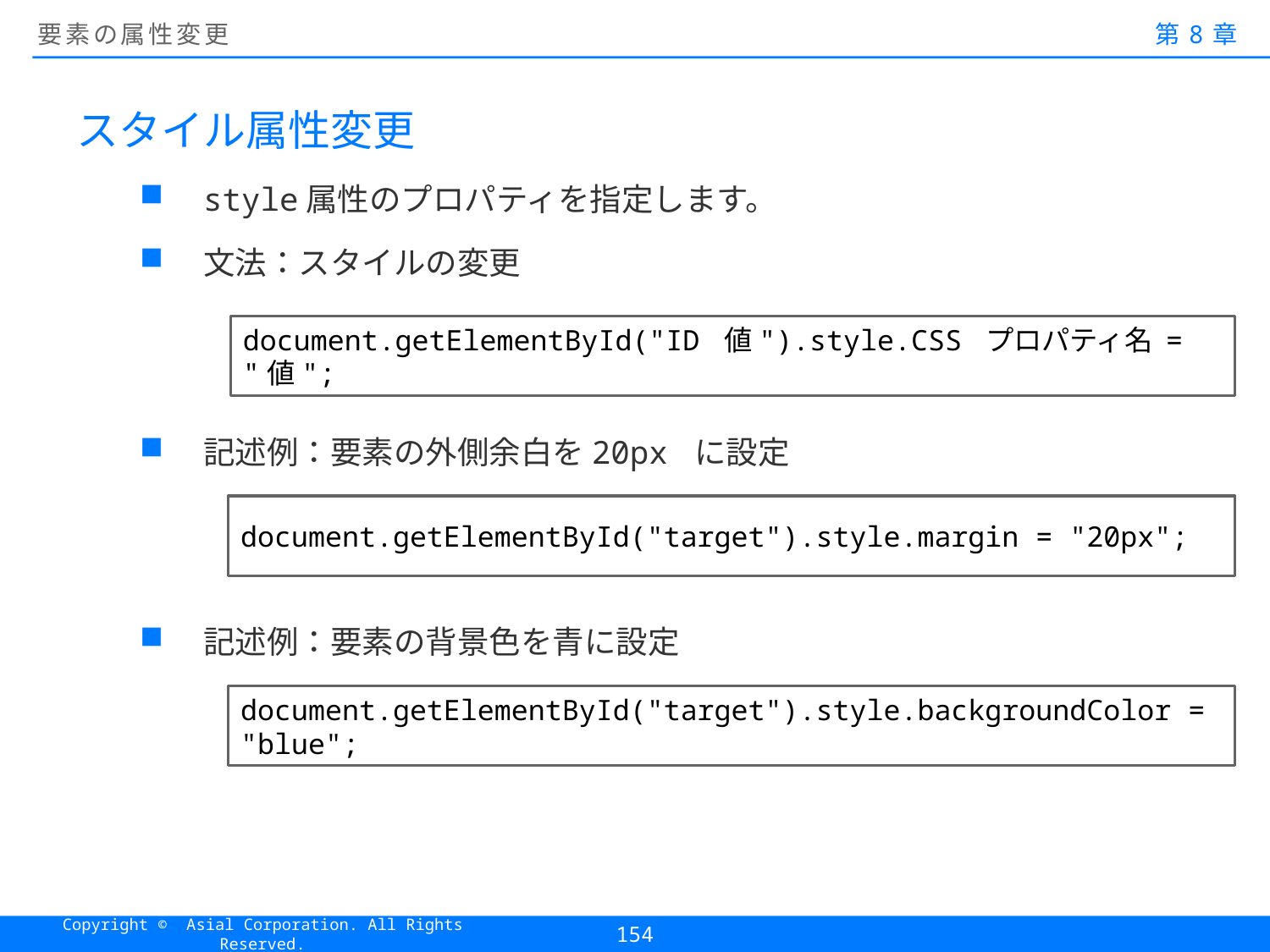

# 要素の属性変更
第8章
スタイル属性変更
style属性のプロパティを指定します。
文法：スタイルの変更

記述例：要素の外側余白を20px に設定

記述例：要素の背景色を青に設定
document.getElementById("ID 値").style.CSS プロパティ名 = "値";
document.getElementById("target").style.margin = "20px";
document.getElementById("target").style.backgroundColor = "blue";
154